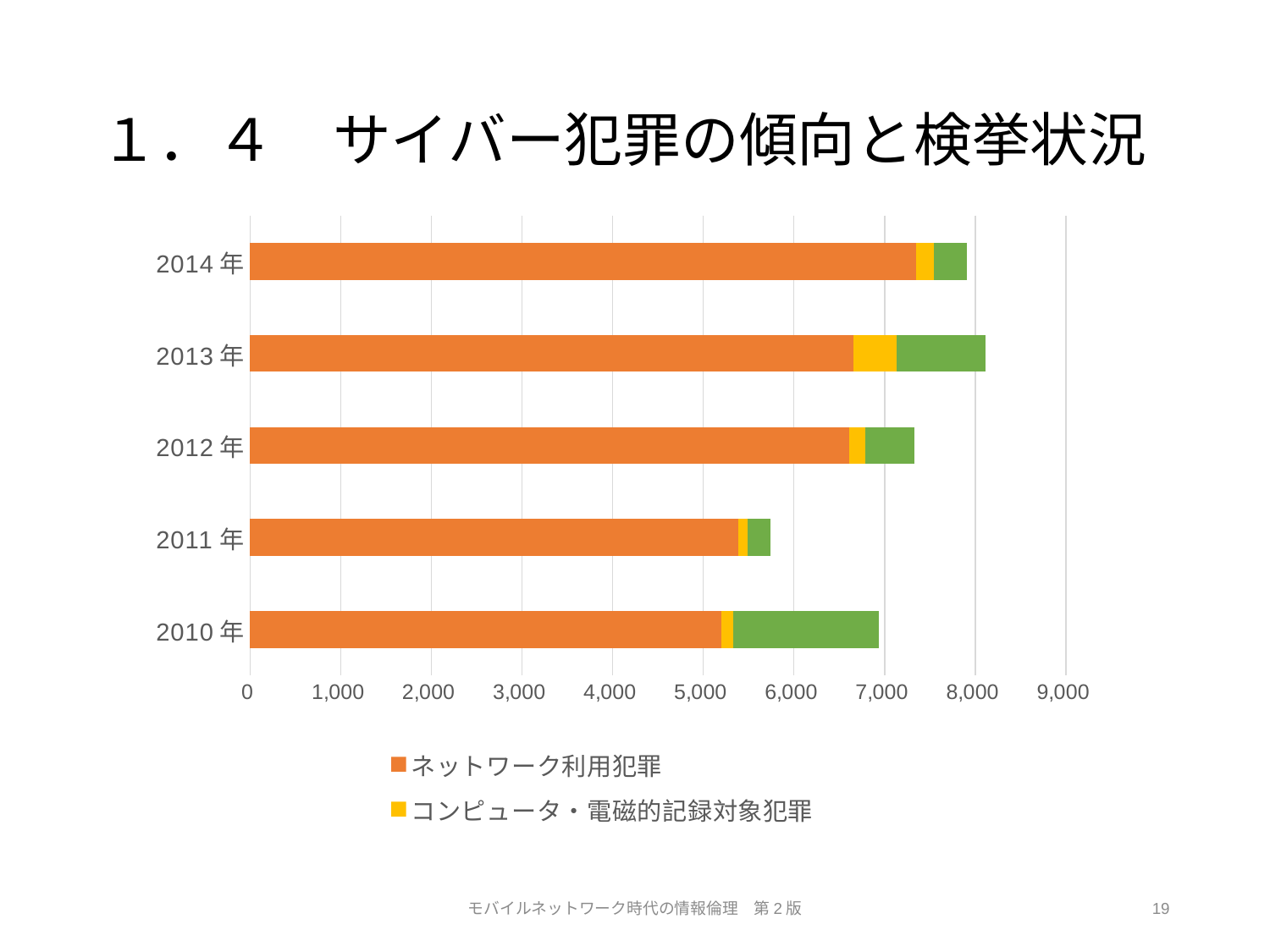

# １．４　サイバー犯罪の傾向と検挙状況

### Chart

| Category | ネットワーク利用犯罪 | コンピュータ・電磁的記録対象犯罪 | 不正アクセス禁止法違反 |
|---|---|---|---|
| 2010年 | 5199.0 | 133.0 | 1601.0 |
| 2011年 | 5388.0 | 105.0 | 248.0 |
| 2012年 | 6613.0 | 178.0 | 543.0 |
| 2013年 | 6655.0 | 478.0 | 980.0 |
| 2014年 | 7349.0 | 192.0 | 364.0 |
モバイルネットワーク時代の情報倫理　第2版
19